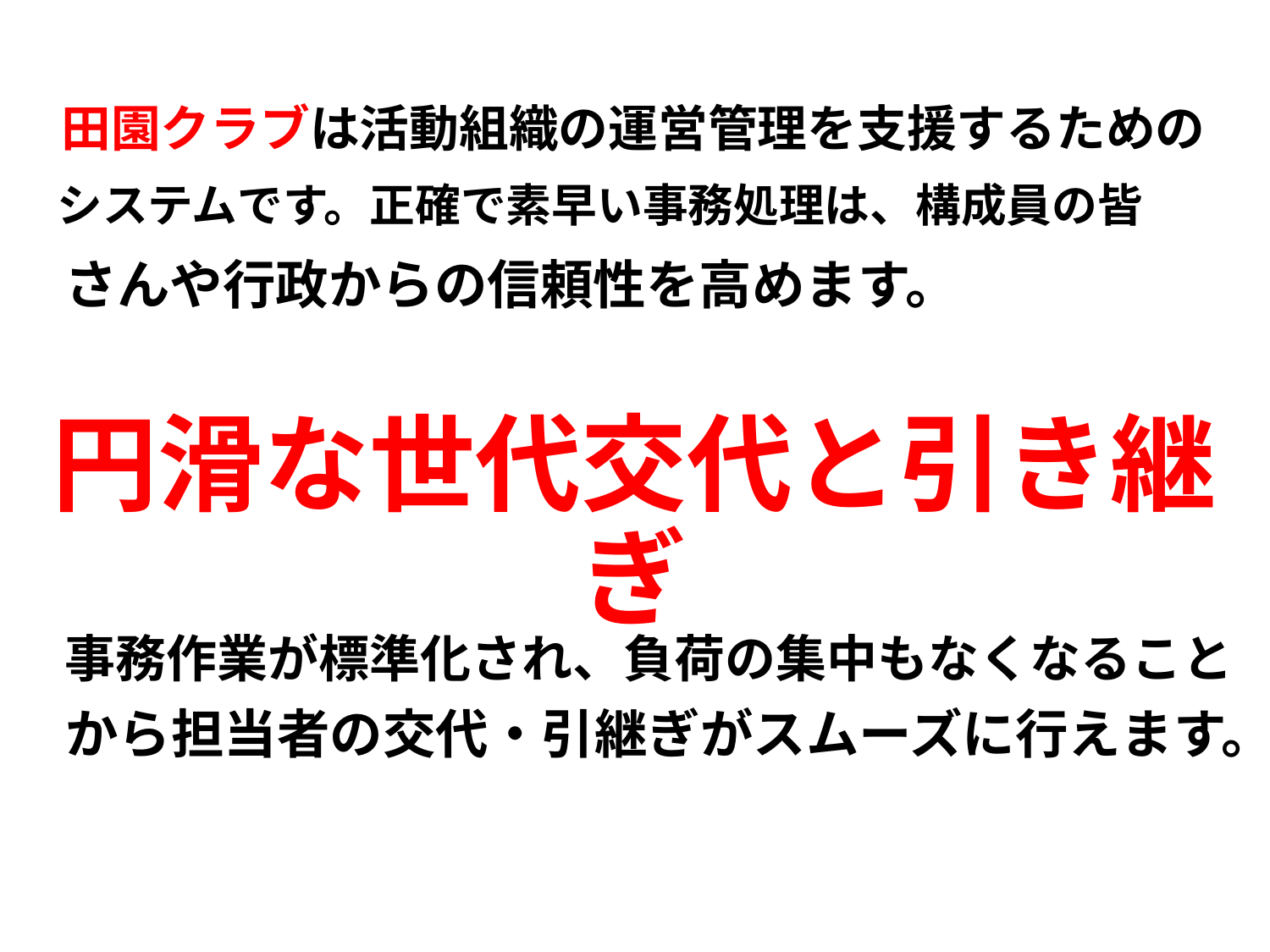

田園クラブは活動組織の運営管理を支援するための
　システムです。正確で素早い事務処理は、構成員の皆
　さんや行政からの信頼性を高めます。
円滑な世代交代と引き継ぎ
　事務作業が標準化され、負荷の集中もなくなること
　から担当者の交代・引継ぎがスムーズに行えます。